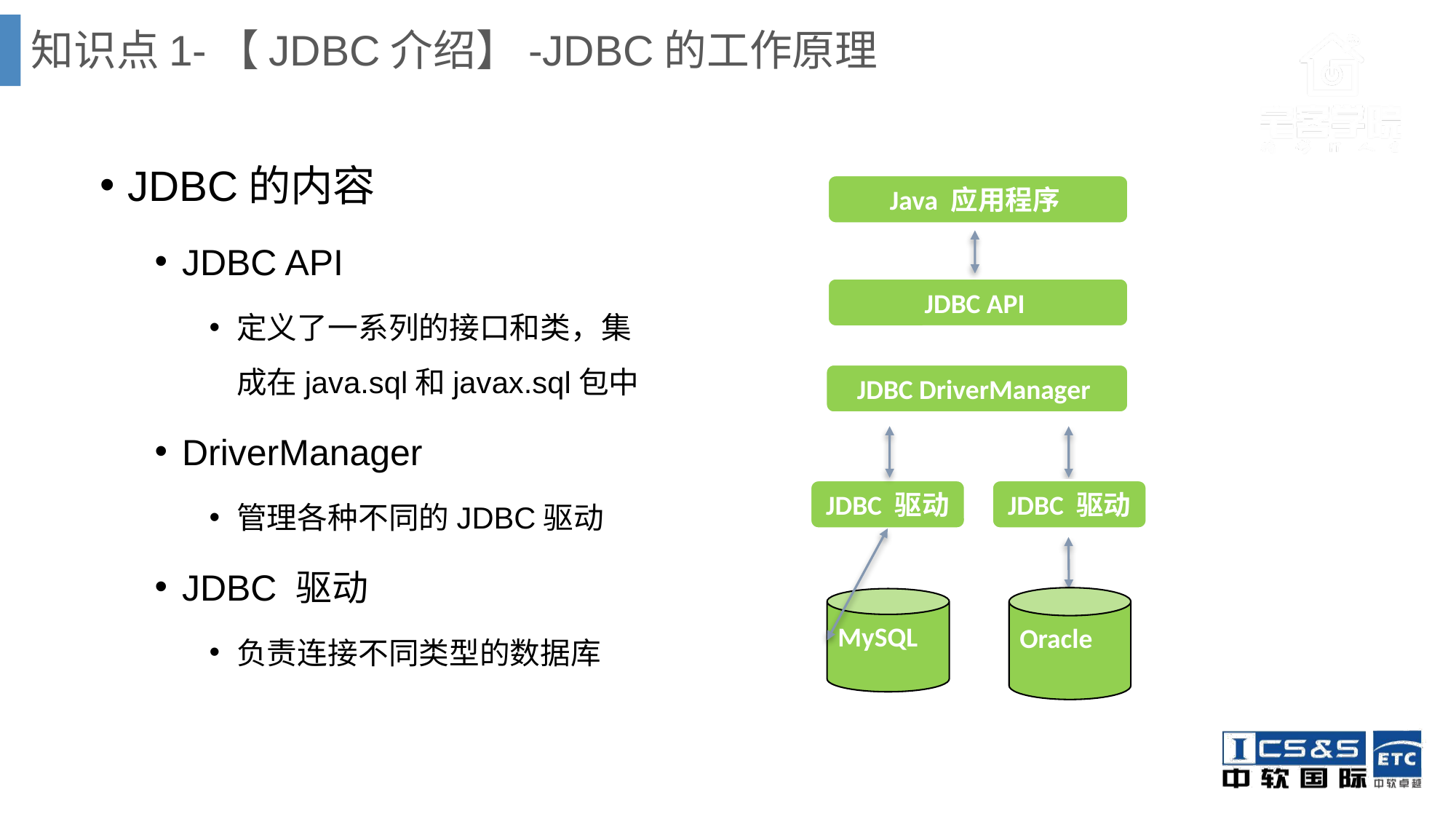

# 知识点1-【JDBC介绍】-JDBC的工作原理
JDBC的内容
JDBC API
定义了一系列的接口和类，集成在java.sql和javax.sql包中
DriverManager
管理各种不同的JDBC驱动
JDBC 驱动
负责连接不同类型的数据库

Java 应用程序

JDBC API
JDBC DriverManager

JDBC 驱动
JDBC 驱动
Oracle
MySQL